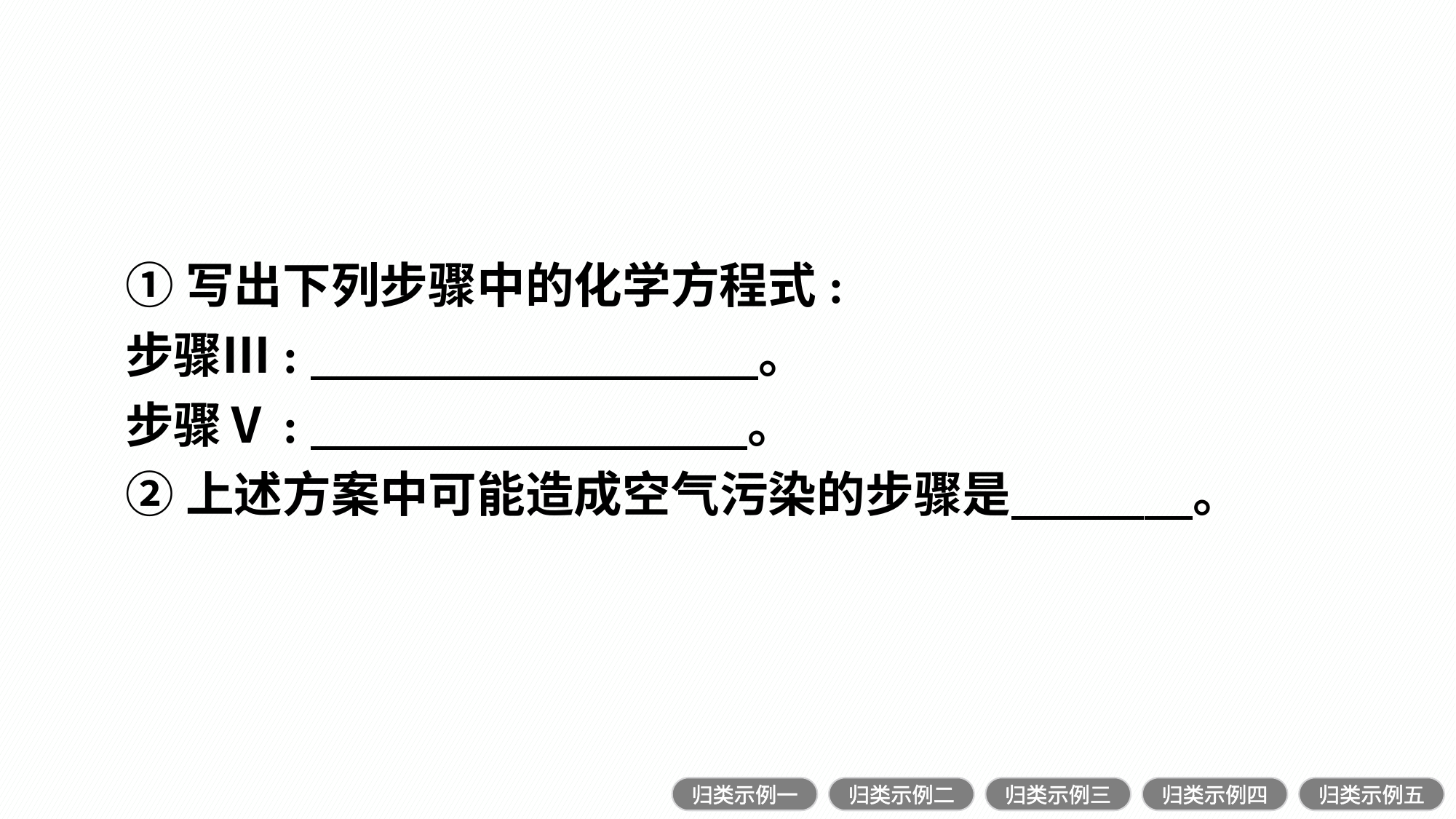

①写出下列步骤中的化学方程式:
步骤Ⅲ:　                                    。
步骤Ⅴ:　                                   。
②上述方案中可能造成空气污染的步骤是            　。